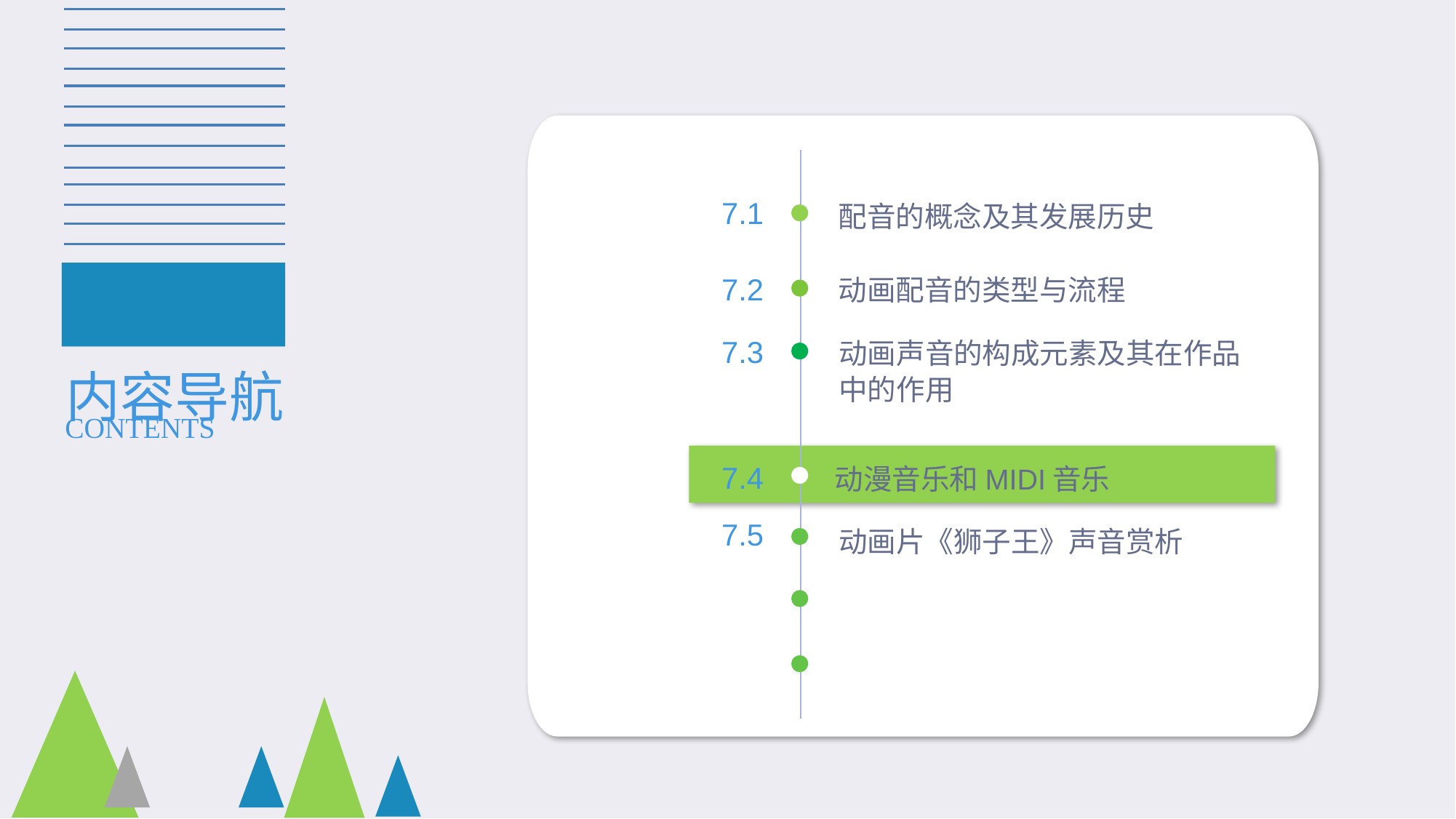

7.1
配音的概念及其发展历史

7.2
动画配音的类型与流程

内容导航
7.3
动画声音的构成元素及其在作品
中的作用

CONTENTS

7.4
动漫音乐和MIDI音乐

7.5
动画片《狮子王》声音赏析